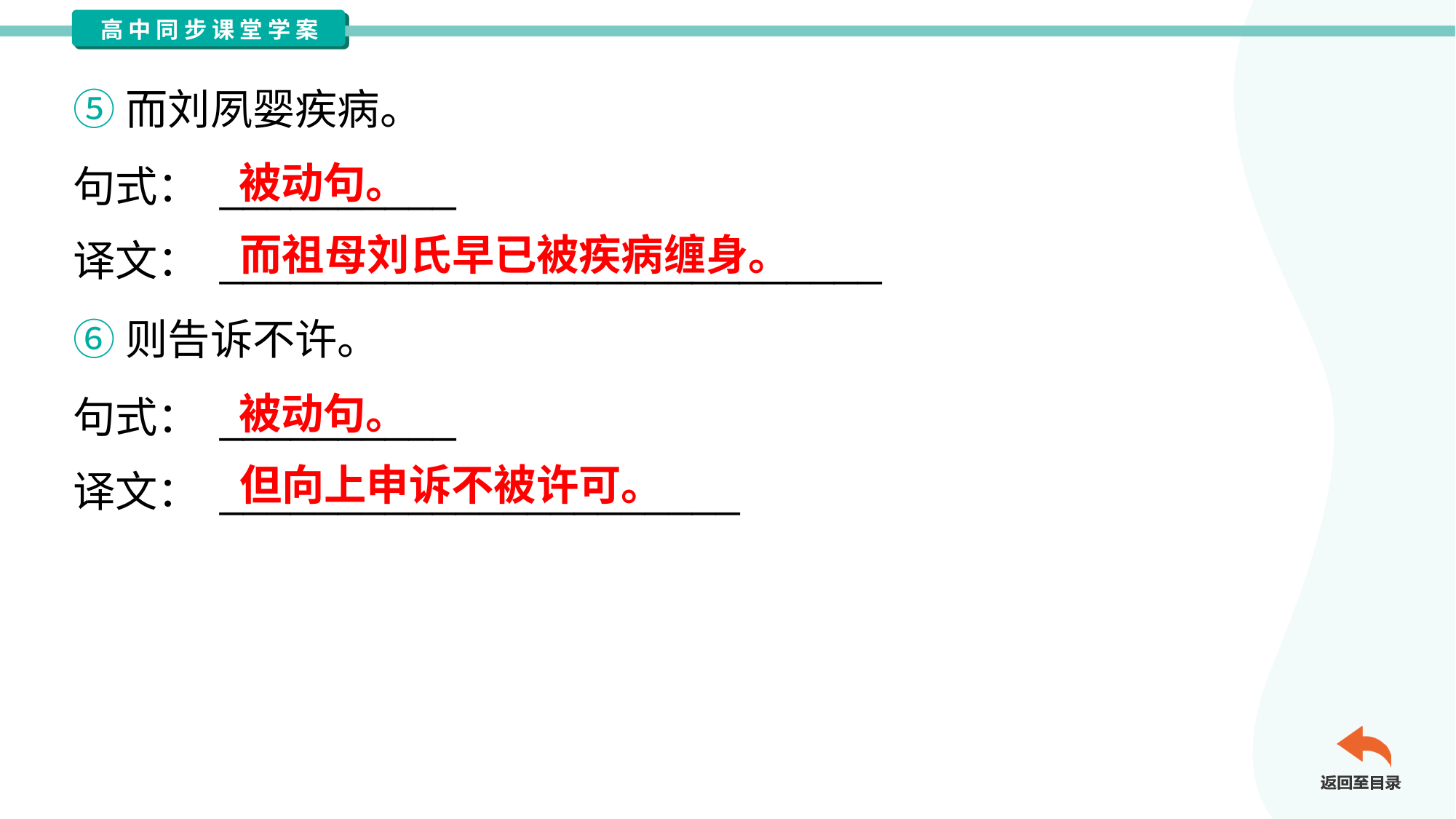

⑤而刘夙婴疾病。
句式： __________
译文： ____________________________
被动句。
而祖母刘氏早已被疾病缠身。
⑥则告诉不许。
句式： __________
译文： ______________________
被动句。
但向上申诉不被许可。